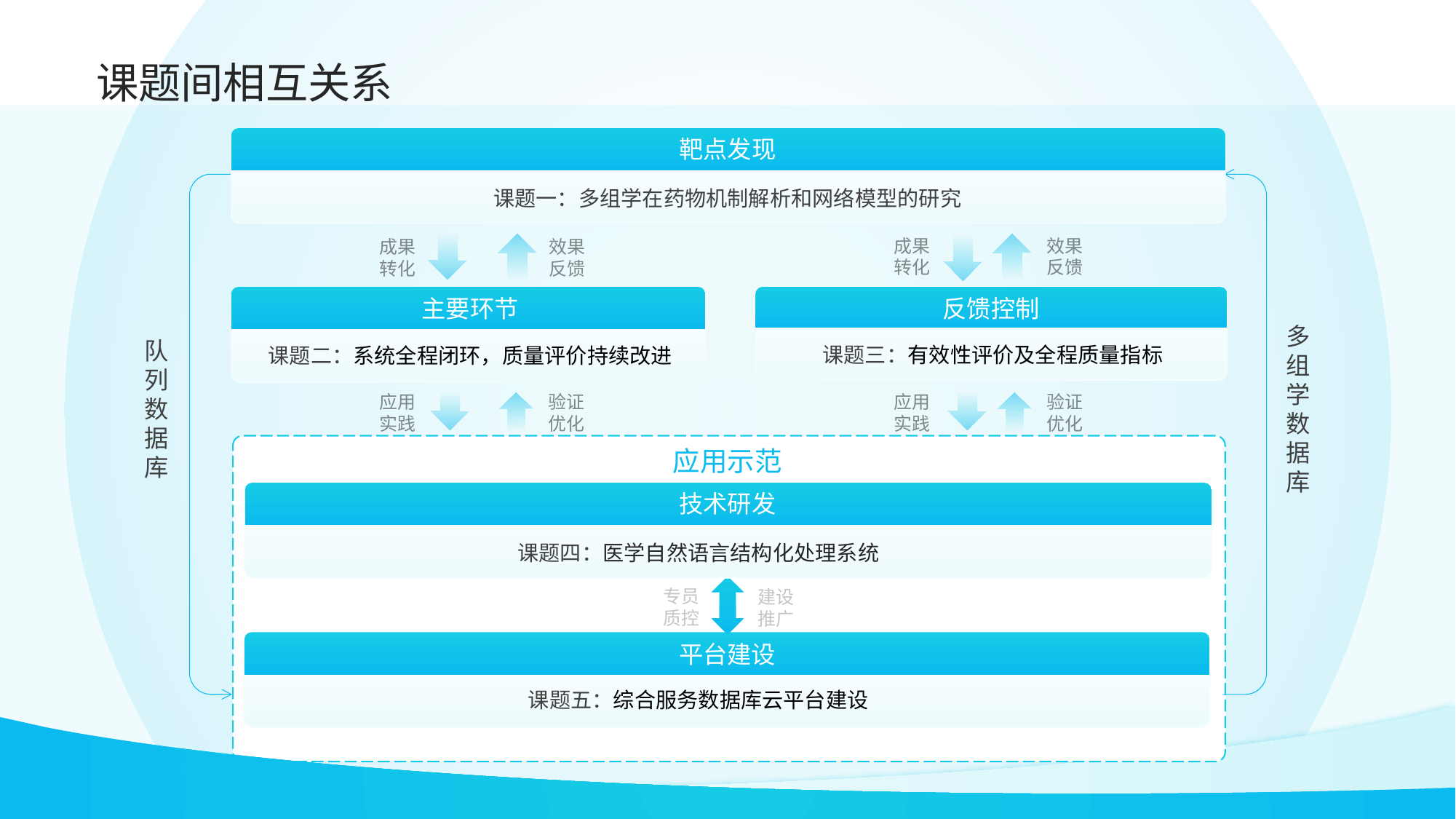

课题间相互关系

靶点发现

课题一：多组学在药物机制解析和网络模型的研究
成果转化
效果反馈
成果转化
效果反馈

反馈控制
主要环节
多组学
数据库
队列
数据库
课题三：有效性评价及全程质量指标
课题二：系统全程闭环，质量评价持续改进
应用实践
验证优化
应用实践
验证优化

应用示范

技术研发
课题四：医学自然语言结构化处理系统

专员质控
建设推广

平台建设
课题五：综合服务数据库云平台建设